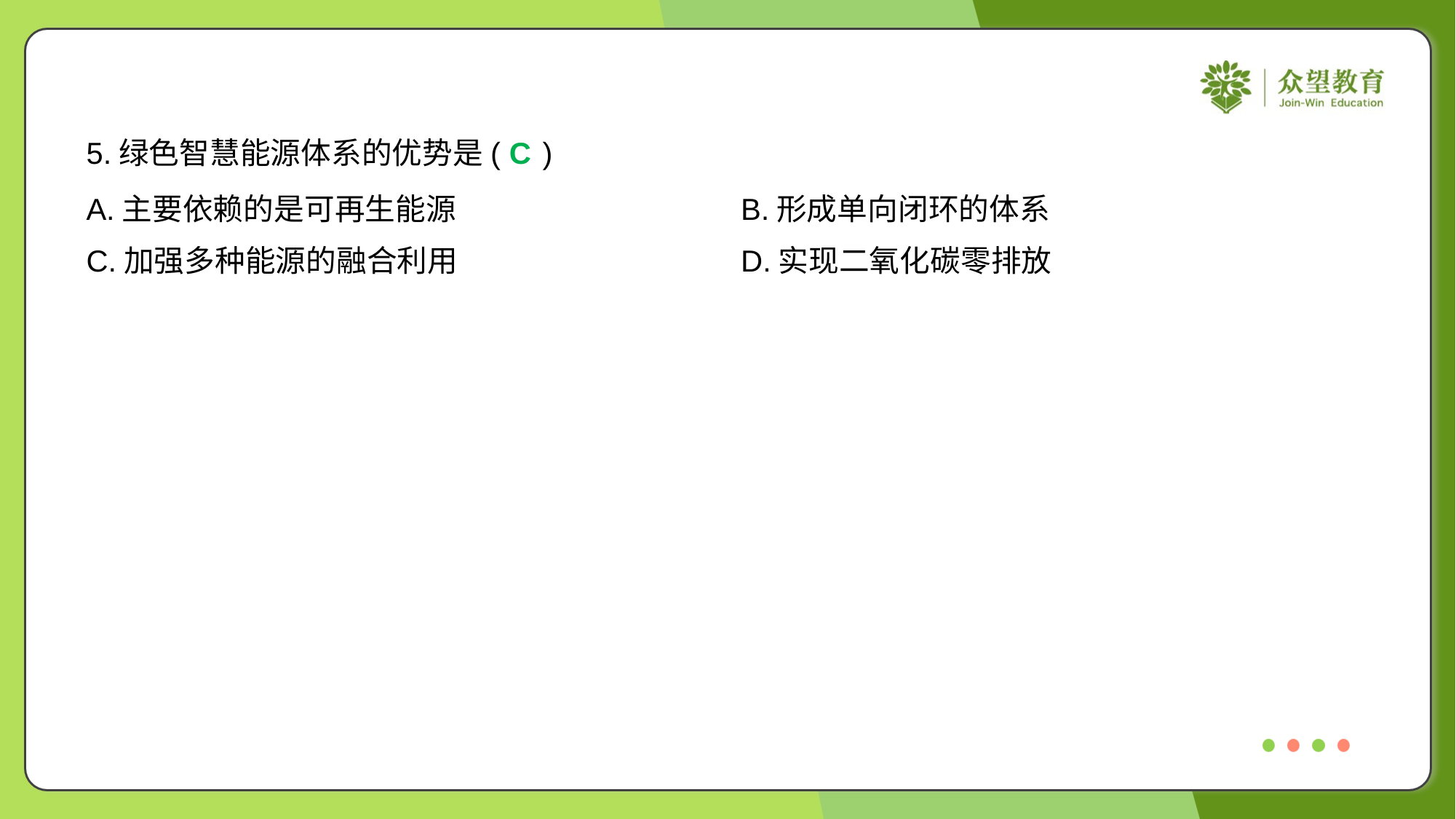

5.绿色智慧能源体系的优势是(     )
C
A.主要依赖的是可再生能源	B.形成单向闭环的体系
C.加强多种能源的融合利用	D.实现二氧化碳零排放